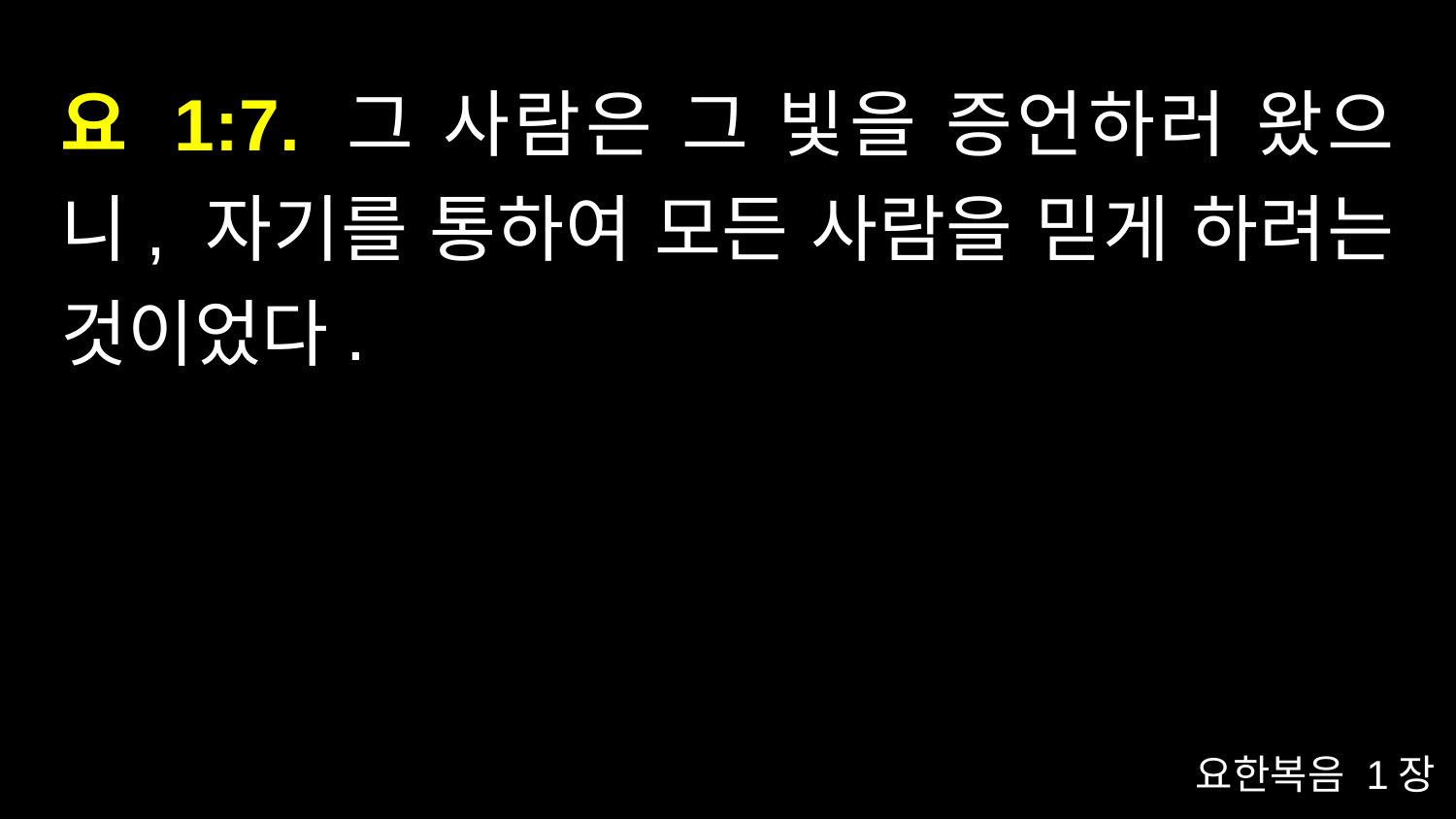

# 요 1:7. 그 사람은 그 빛을 증언하러 왔으니, 자기를 통하여 모든 사람을 믿게 하려는 것이었다.
요한복음 1장